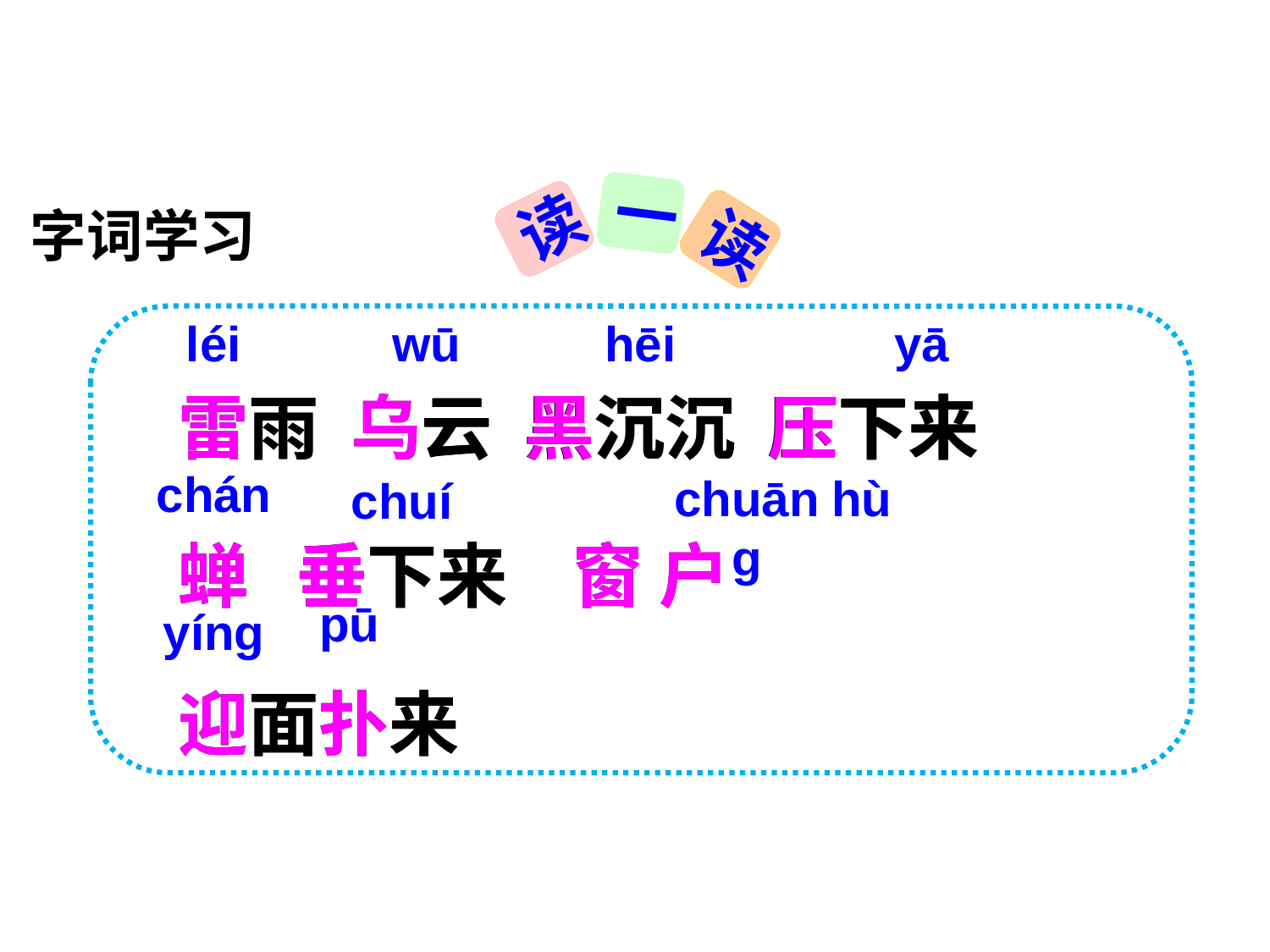

一
读
读
字词学习
状元成才路
状元成才路
状元成才路
状元成才路
状元成才路
状元成才路
状元成才路
状元成才路
状元成才路
状元成才路

léi
wū
hēi
yā
状元成才路
状元成才路
状元成才路
状元成才路
状元成才路
雷雨  乌云  黑沉沉  压下来
蝉   垂下来    窗 户
迎面扑来
雷雨  乌云  黑沉沉  压下来
蝉   垂下来    窗 户
迎面扑来
状元成才路
状元成才路
状元成才路
状元成才路
状元成才路
状元成才路
状元成才路
状元成才路
状元成才路
状元成才路
状元成才路
状元成才路
状元成才路
状元成才路
状元成才路
状元成才路
状元成才路
状元成才路
状元成才路
状元成才路
状元成才路
状元成才路
绿色圃中小学教育http://www.LSPJY.com
状元成才路
状元成才路
状元成才路
状元成才路
状元成才路
绿色圃中小学教育http://www.LSPJY.com
状元成才路
状元成才路
chán
状元成才路
chuānɡ
hù
chuí
状元成才路
状元成才路
状元成才路
状元成才路
状元成才路
状元成才路
状元成才路
状元成才路
状元成才路
状元成才路
状元成才路
状元成才路
状元成才路
状元成才路
状元成才路
状元成才路
状元成才路
状元成才路
状元成才路
状元成才路
状元成才路
状元成才路
状元成才路
状元成才路
状元成才路
状元成才路
状元成才路
状元成才路
状元成才路
状元成才路
状元成才路
状元成才路
状元成才路
pū
状元成才路
状元成才路
yínɡ
状元成才路
状元成才路
状元成才路
状元成才路
状元成才路
状元成才路
状元成才路
状元成才路
状元成才路
状元成才路
状元成才路
状元成才路
状元成才路
状元成才路
状元成才路
状元成才路
状元成才路
状元成才路
状元成才路
状元成才路